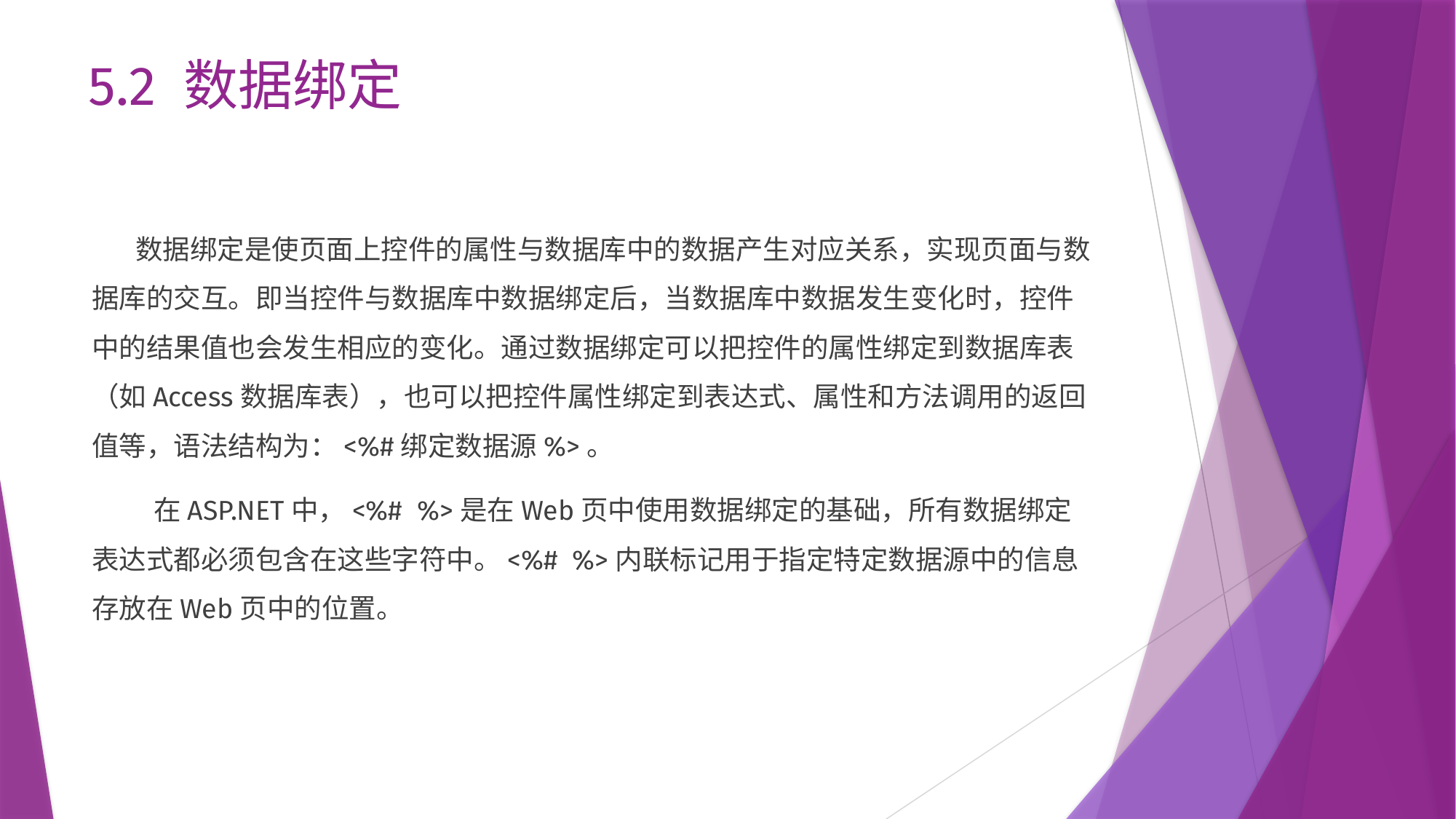

# 5.2 数据绑定
      数据绑定是使页面上控件的属性与数据库中的数据产生对应关系，实现页面与数据库的交互。即当控件与数据库中数据绑定后，当数据库中数据发生变化时，控件中的结果值也会发生相应的变化。通过数据绑定可以把控件的属性绑定到数据库表（如Access数据库表），也可以把控件属性绑定到表达式、属性和方法调用的返回值等，语法结构为：<%#绑定数据源%>。
         在ASP.NET中，<%#  %>是在Web页中使用数据绑定的基础，所有数据绑定表达式都必须包含在这些字符中。<%#  %>内联标记用于指定特定数据源中的信息存放在Web页中的位置。